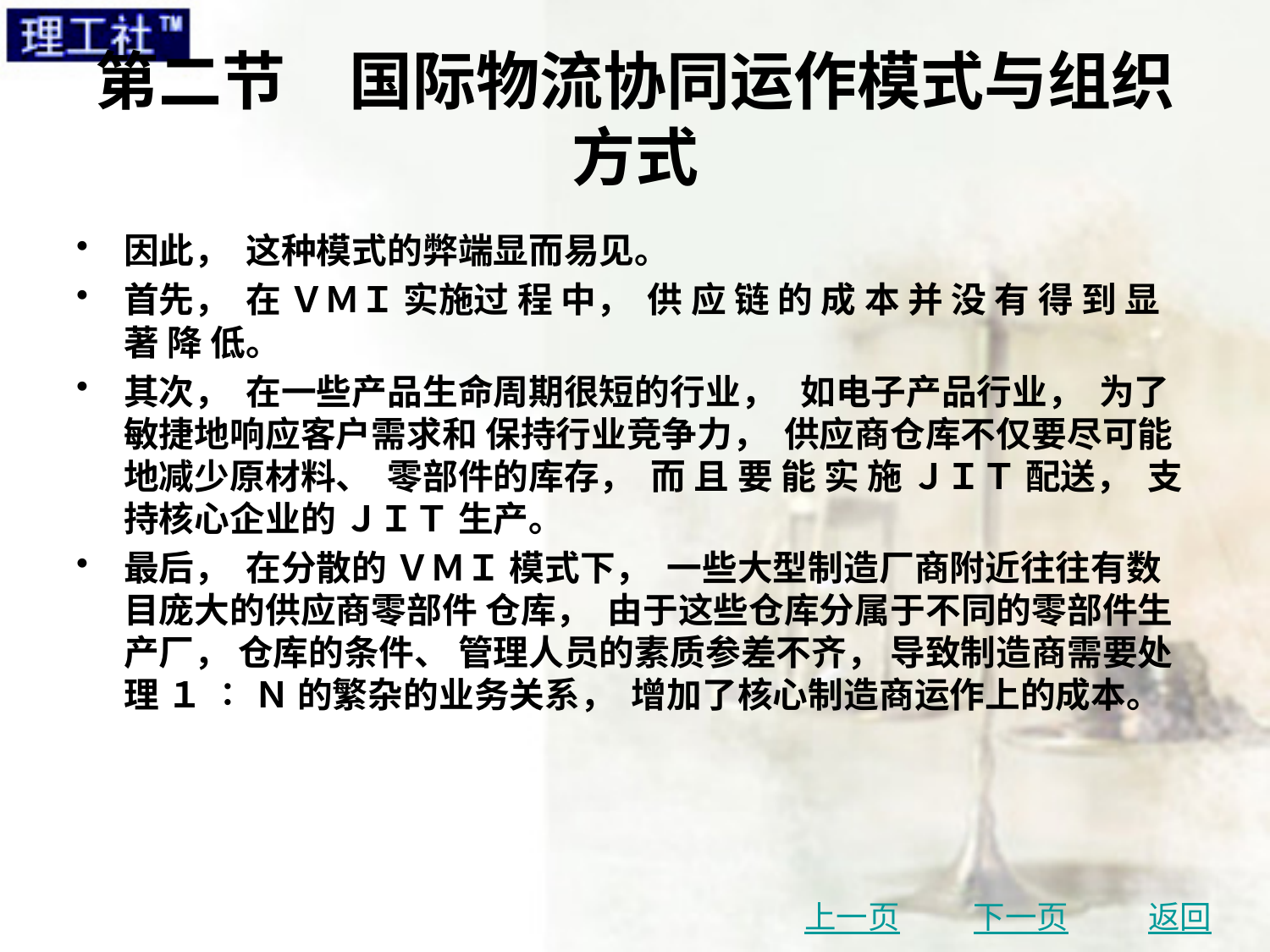

# 第二节　国际物流协同运作模式与组织方式
因此，  这种模式的弊端显而易见。
首先，  在 ＶＭＩ 实施过 程 中，  供 应 链 的 成 本 并 没 有 得 到 显 著 降 低。
其次，  在一些产品生命周期很短的行业，   如电子产品行业，  为了敏捷地响应客户需求和 保持行业竞争力，  供应商仓库不仅要尽可能地减少原材料、  零部件的库存，  而 且 要 能 实 施 ＪＩＴ 配送，  支持核心企业的 ＪＩＴ 生产。
最后，  在分散的 ＶＭＩ 模式下，  一些大型制造厂商附近往往有数目庞大的供应商零部件 仓库，  由于这些仓库分属于不同的零部件生产厂， 仓库的条件、 管理人员的素质参差不齐， 导致制造商需要处理 １ ∶ Ｎ 的繁杂的业务关系，  增加了核心制造商运作上的成本。

上一页
下一页
返回